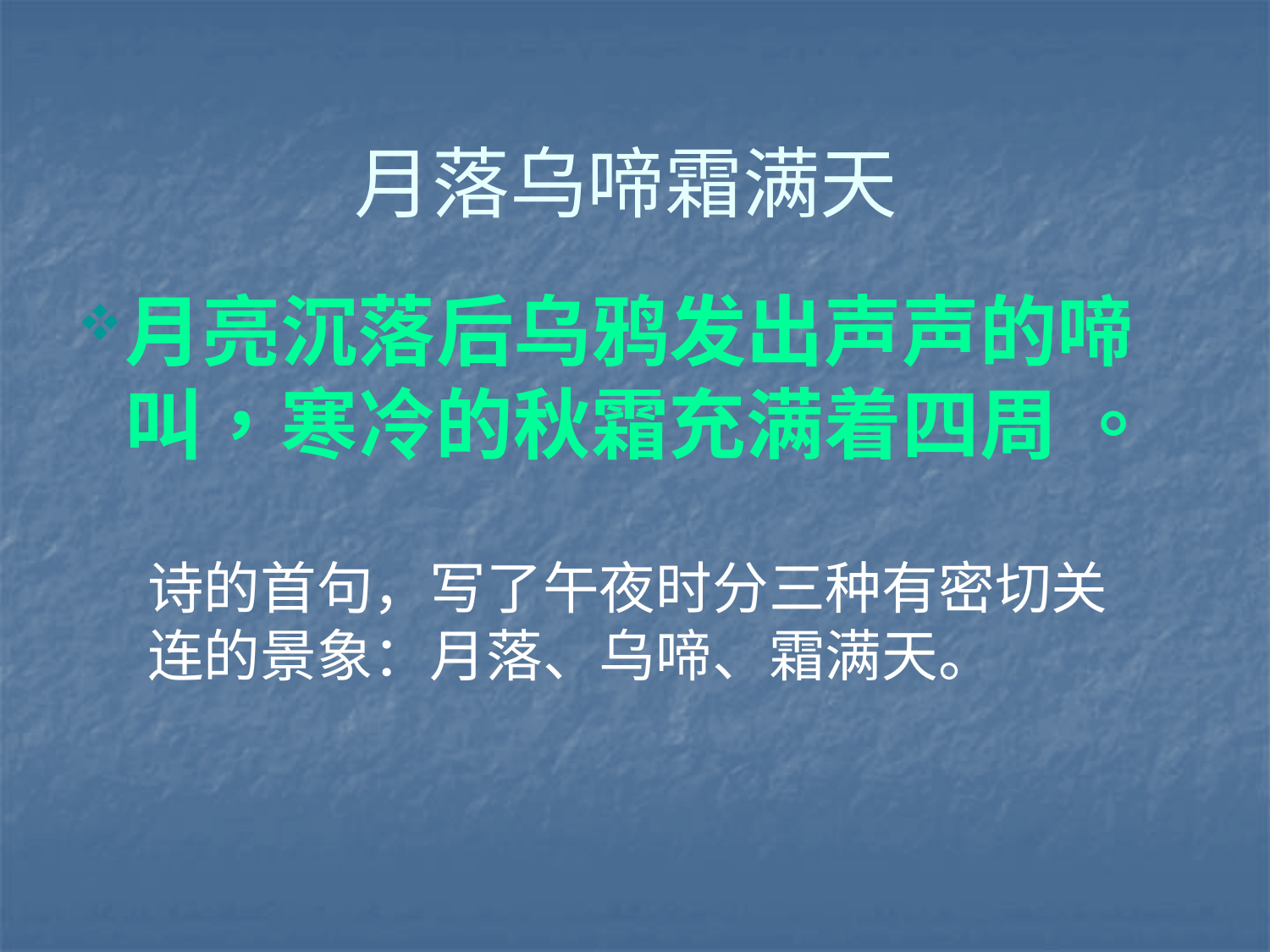

# 月落乌啼霜满天
月亮沉落后乌鸦发出声声的啼叫，寒冷的秋霜充满着四周 。

诗的首句，写了午夜时分三种有密切关连的景象：月落、乌啼、霜满天。